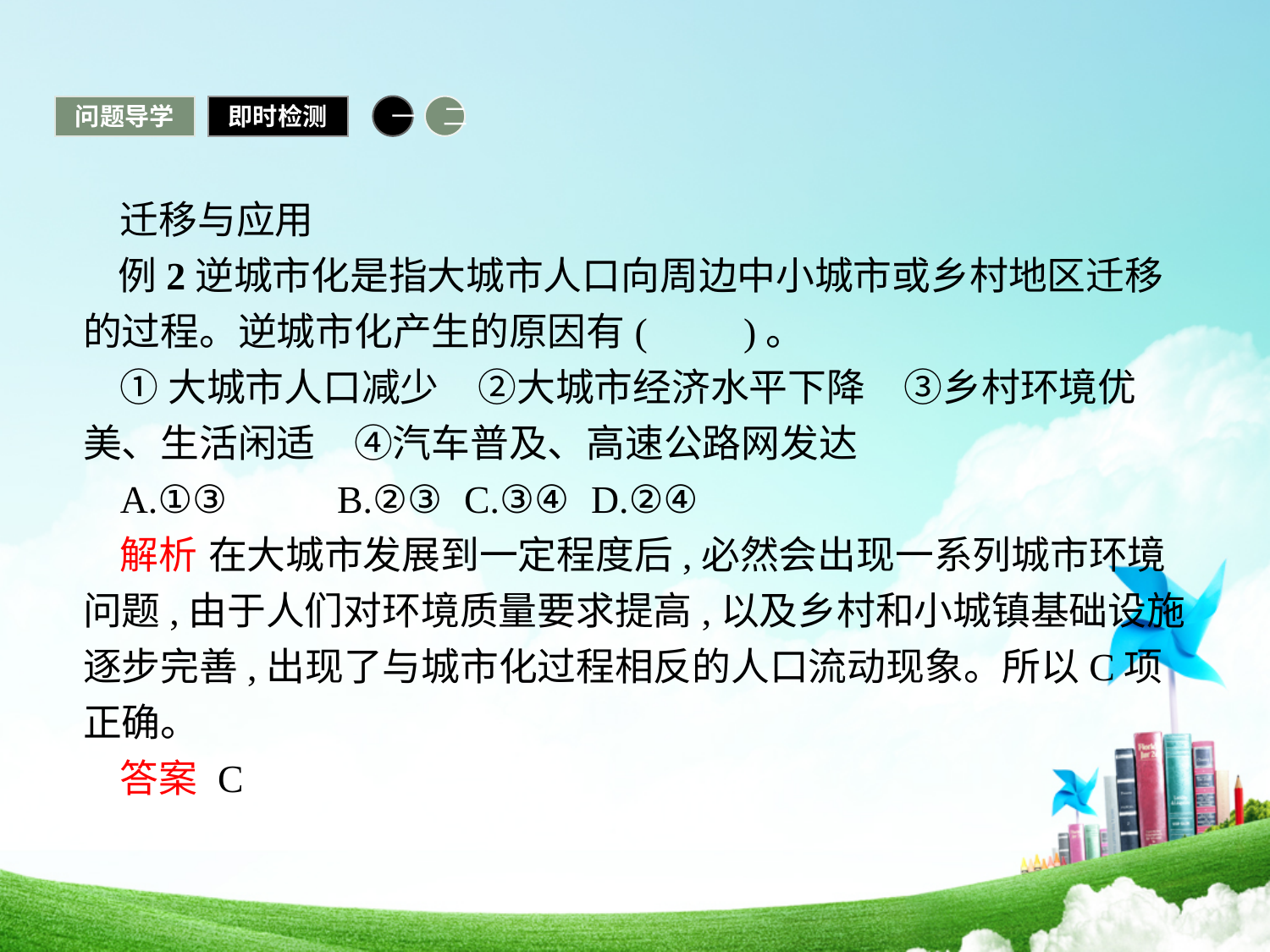

问题导学
即时检测
一
二
迁移与应用
例2逆城市化是指大城市人口向周边中小城市或乡村地区迁移的过程。逆城市化产生的原因有(　　)。
①大城市人口减少　②大城市经济水平下降　③乡村环境优美、生活闲适　④汽车普及、高速公路网发达
A.①③	B.②③	C.③④	D.②④
解析 在大城市发展到一定程度后,必然会出现一系列城市环境问题,由于人们对环境质量要求提高,以及乡村和小城镇基础设施逐步完善,出现了与城市化过程相反的人口流动现象。所以C项正确。
答案 C